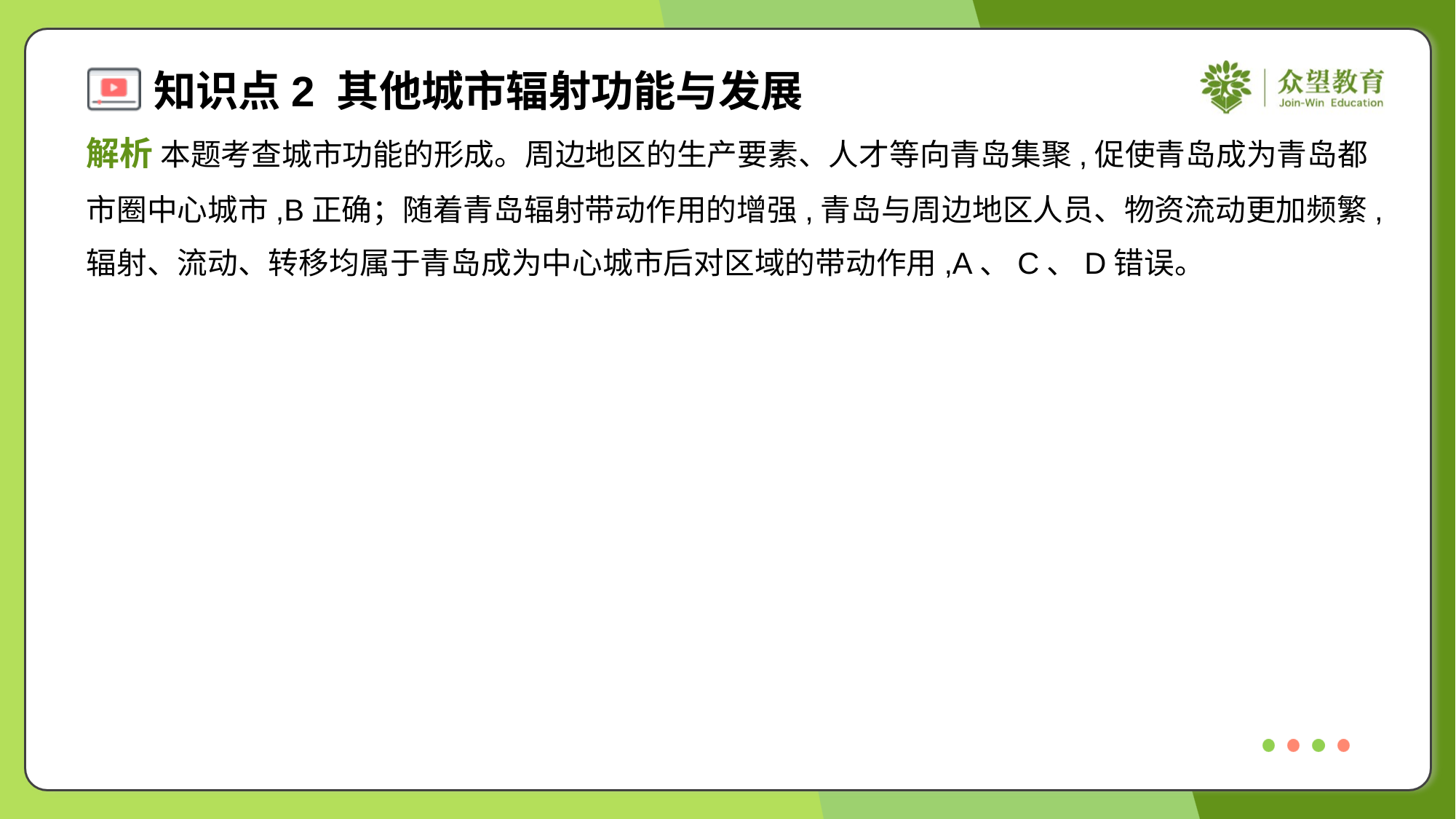

解析 本题考查城市功能的形成。周边地区的生产要素、人才等向青岛集聚,促使青岛成为青岛都
市圈中心城市,B正确；随着青岛辐射带动作用的增强,青岛与周边地区人员、物资流动更加频繁,
辐射、流动、转移均属于青岛成为中心城市后对区域的带动作用,A、C、D错误。